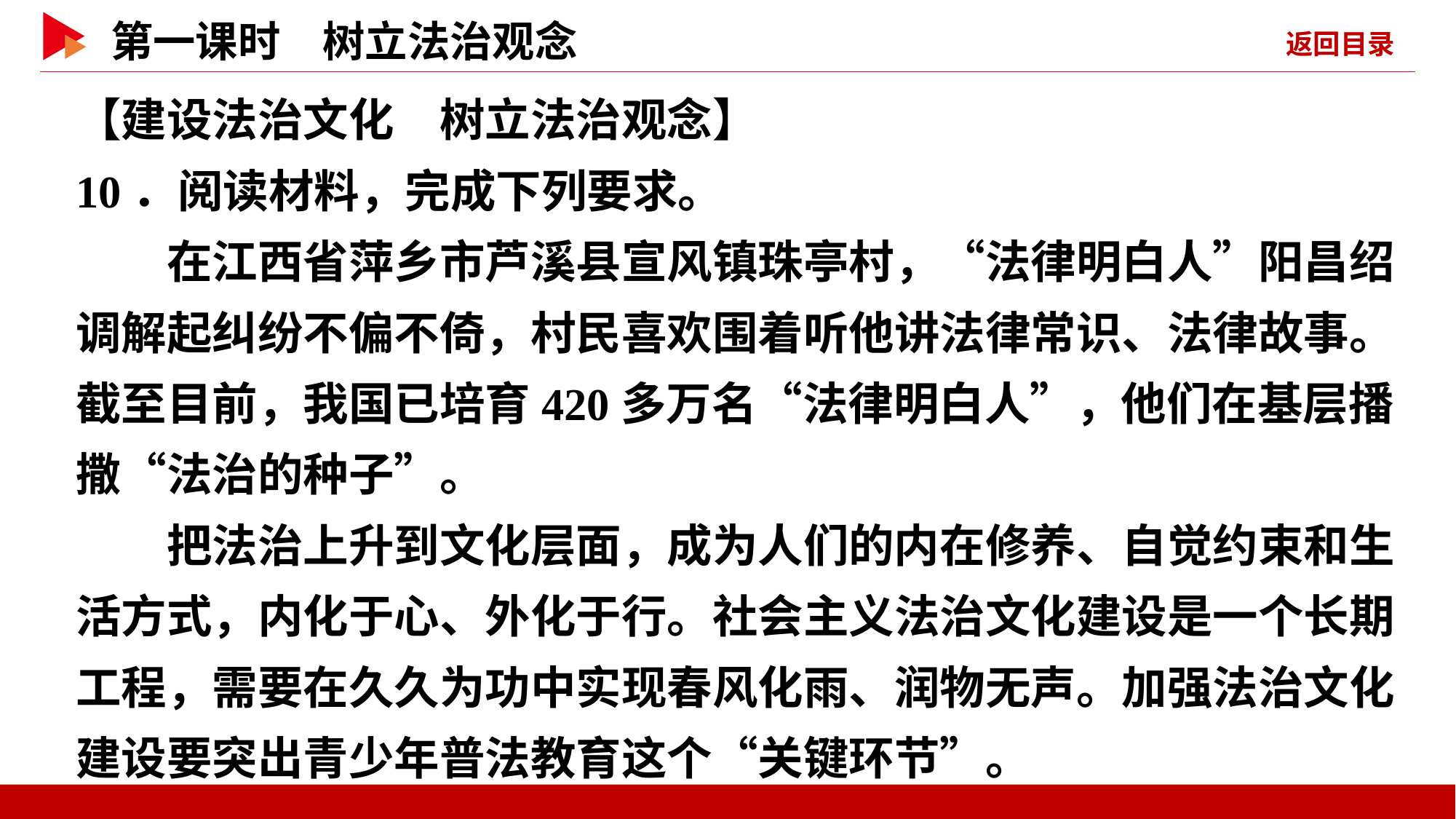

【建设法治文化　树立法治观念】
10．阅读材料，完成下列要求。
　　在江西省萍乡市芦溪县宣风镇珠亭村，“法律明白人”阳昌绍调解起纠纷不偏不倚，村民喜欢围着听他讲法律常识、法律故事。截至目前，我国已培育420多万名“法律明白人”，他们在基层播撒“法治的种子”。
　　把法治上升到文化层面，成为人们的内在修养、自觉约束和生活方式，内化于心、外化于行。社会主义法治文化建设是一个长期工程，需要在久久为功中实现春风化雨、润物无声。加强法治文化建设要突出青少年普法教育这个“关键环节”。